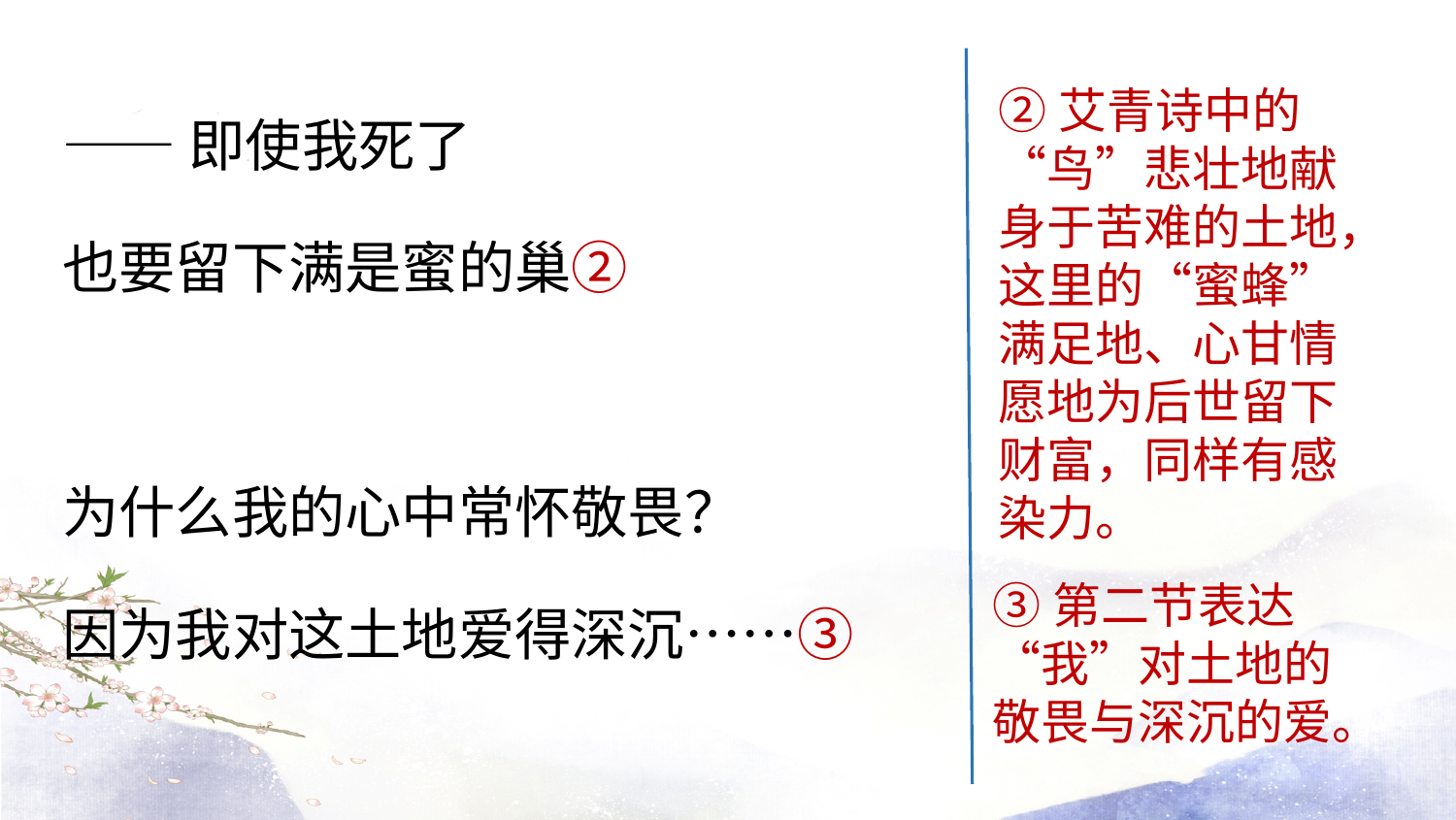

——即使我死了
也要留下满是蜜的巢②

为什么我的心中常怀敬畏？
因为我对这土地爱得深沉……③

②艾青诗中的“鸟”悲壮地献身于苦难的土地，这里的“蜜蜂”满足地、心甘情愿地为后世留下财富，同样有感染力。

③第二节表达“我”对土地的敬畏与深沉的爱。